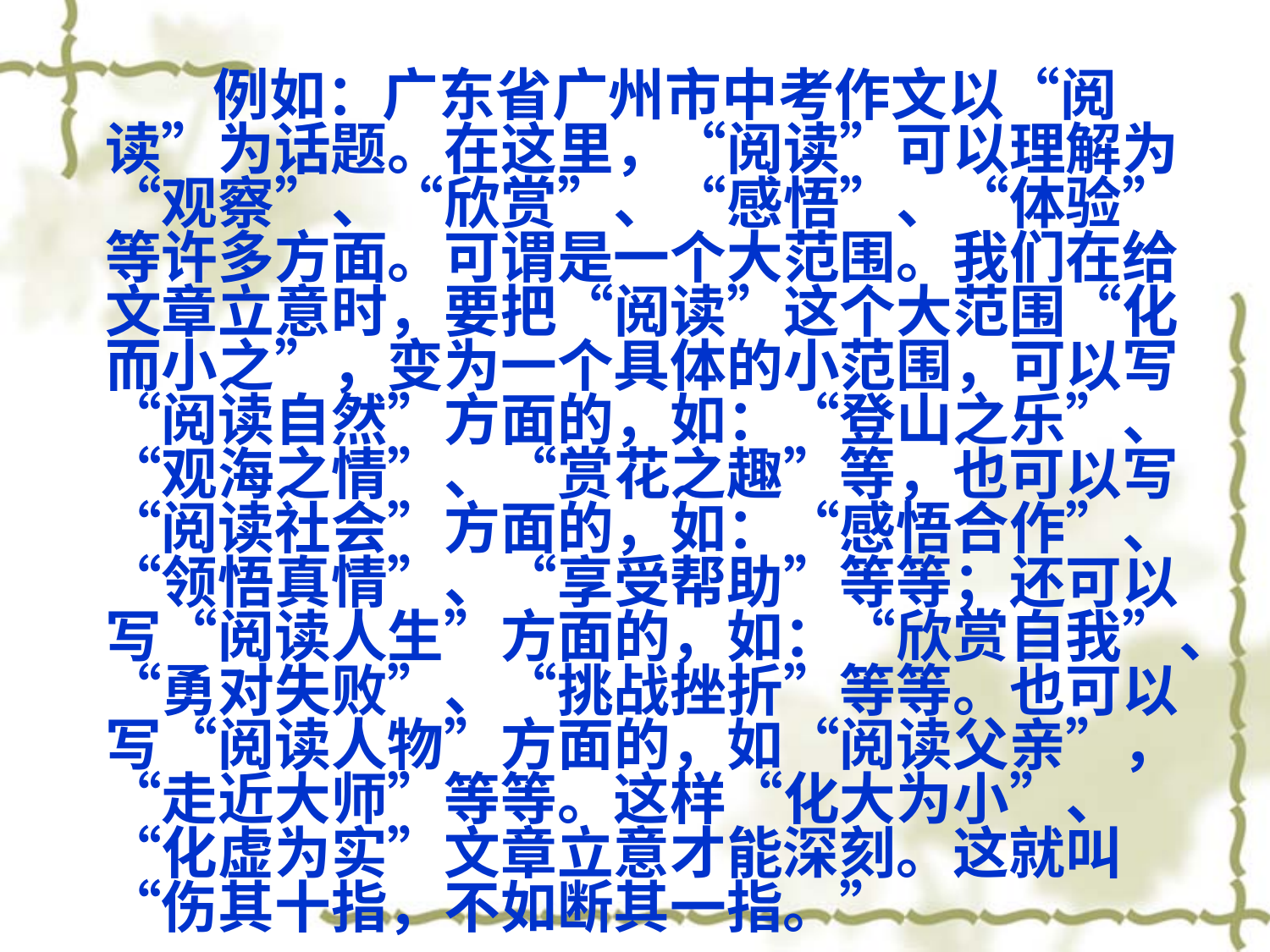

例如：广东省广州市中考作文以“阅读”为话题。在这里，“阅读”可以理解为“观察”、“欣赏”、“感悟”、“体验”等许多方面。可谓是一个大范围。我们在给文章立意时，要把“阅读”这个大范围“化而小之”，变为一个具体的小范围，可以写“阅读自然”方面的，如：“登山之乐”、“观海之情”、“赏花之趣”等，也可以写“阅读社会”方面的，如：“感悟合作”、“领悟真情”、“享受帮助”等等；还可以写“阅读人生”方面的，如：“欣赏自我”、“勇对失败”、“挑战挫折”等等。也可以写“阅读人物”方面的，如“阅读父亲”，“走近大师”等等。这样“化大为小”、“化虚为实”文章立意才能深刻。这就叫“伤其十指，不如断其一指。”
13